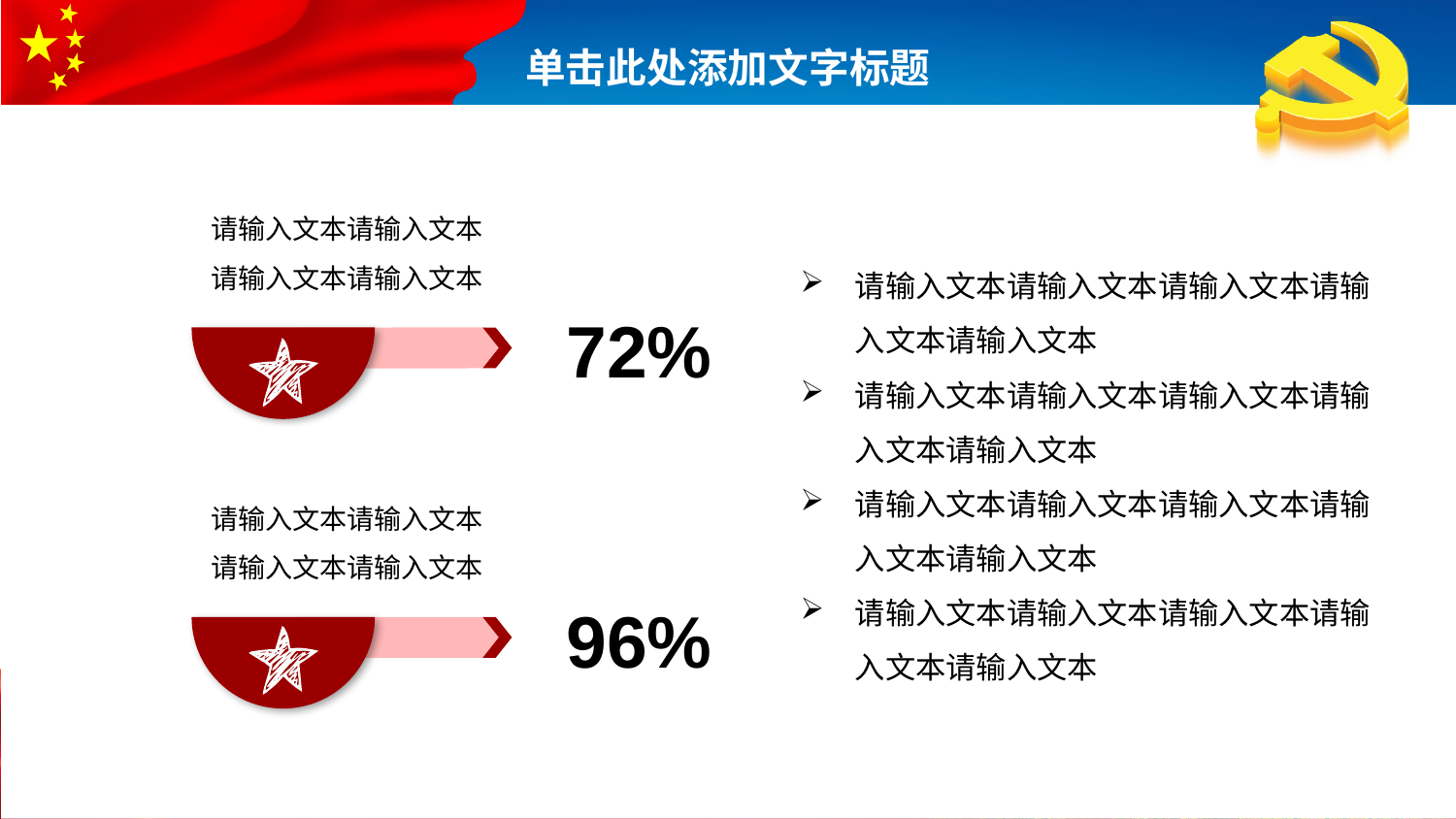

请输入文本请输入文本请输入文本请输入文本
72%

请输入文本请输入文本请输入文本请输入文本请输入文本
请输入文本请输入文本请输入文本请输入文本请输入文本
请输入文本请输入文本请输入文本请输入文本请输入文本
请输入文本请输入文本请输入文本请输入文本请输入文本
请输入文本请输入文本请输入文本请输入文本
96%